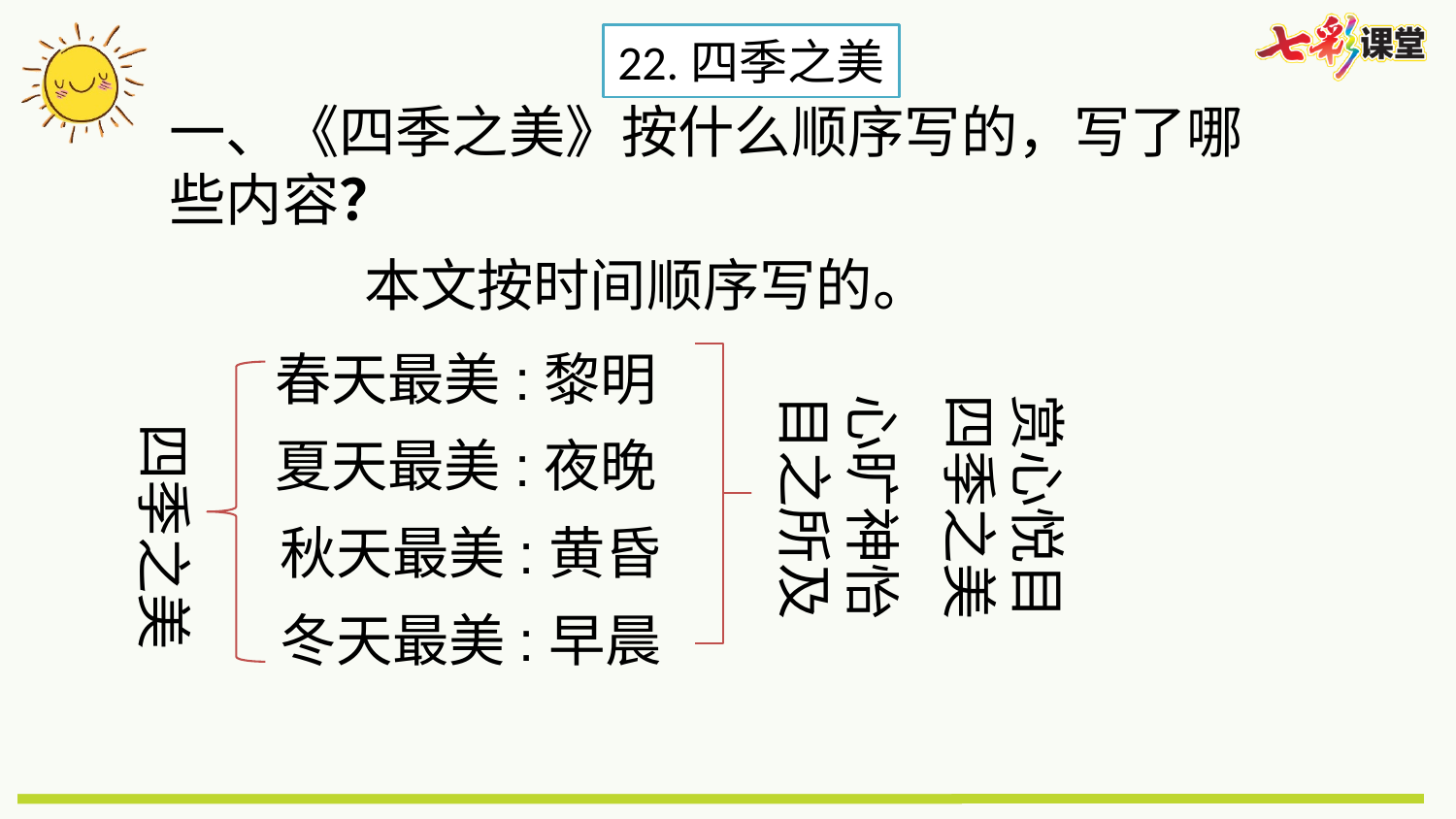

22.四季之美
一、《四季之美》按什么顺序写的，写了哪些内容？
本文按时间顺序写的。
春天最美:黎明

心旷神怡
目之所及

赏心悦目
四季之美
四季之美
夏天最美:夜晚
秋天最美:黄昏
冬天最美:早晨